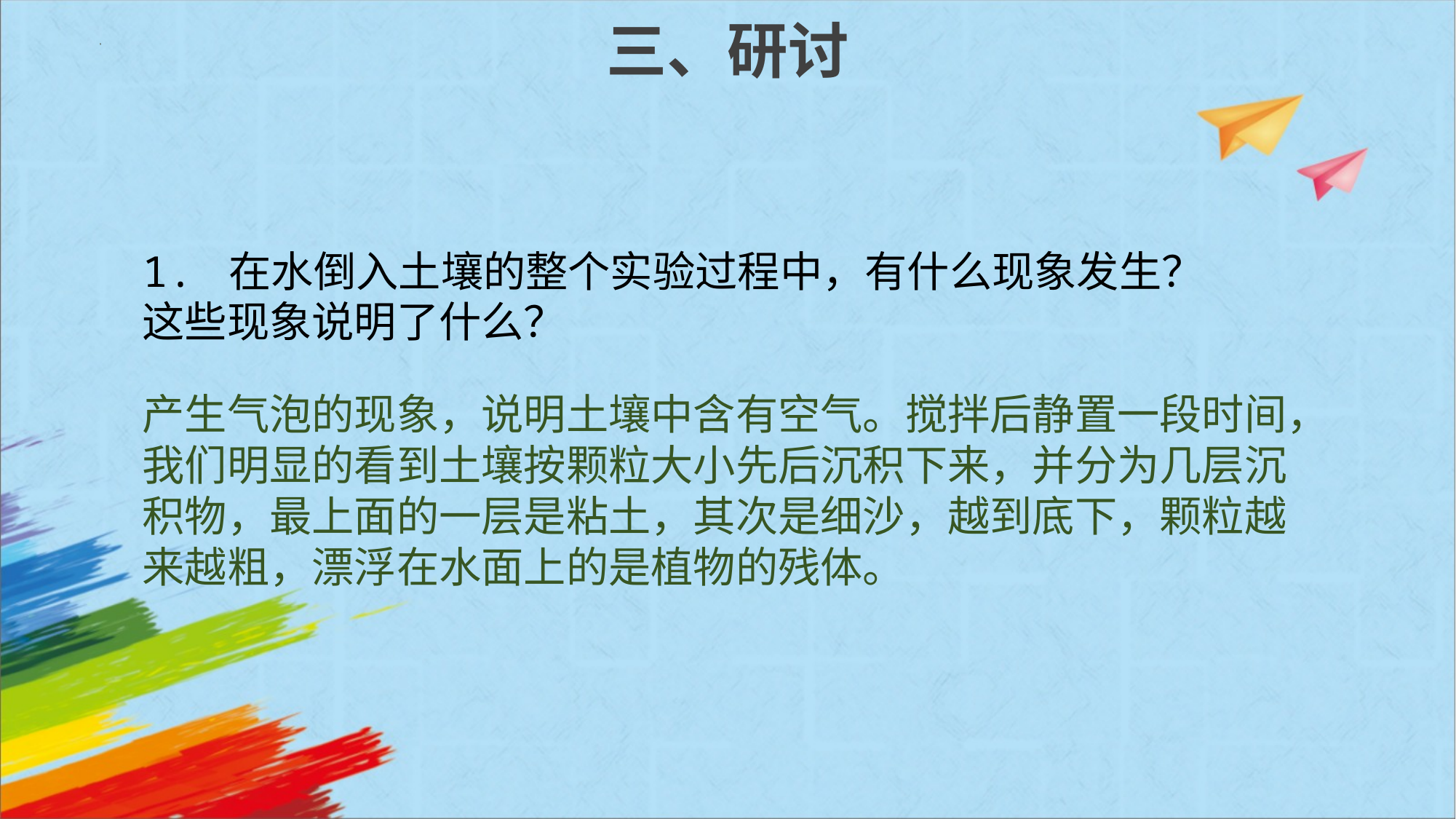

# 三、研讨
1. 在水倒入土壤的整个实验过程中，有什么现象发生？
这些现象说明了什么？

产生气泡的现象，说明土壤中含有空气。搅拌后静置一段时间，我们明显的看到土壤按颗粒大小先后沉积下来，并分为几层沉积物，最上面的一层是粘土，其次是细沙，越到底下，颗粒越来越粗，漂浮在水面上的是植物的残体。